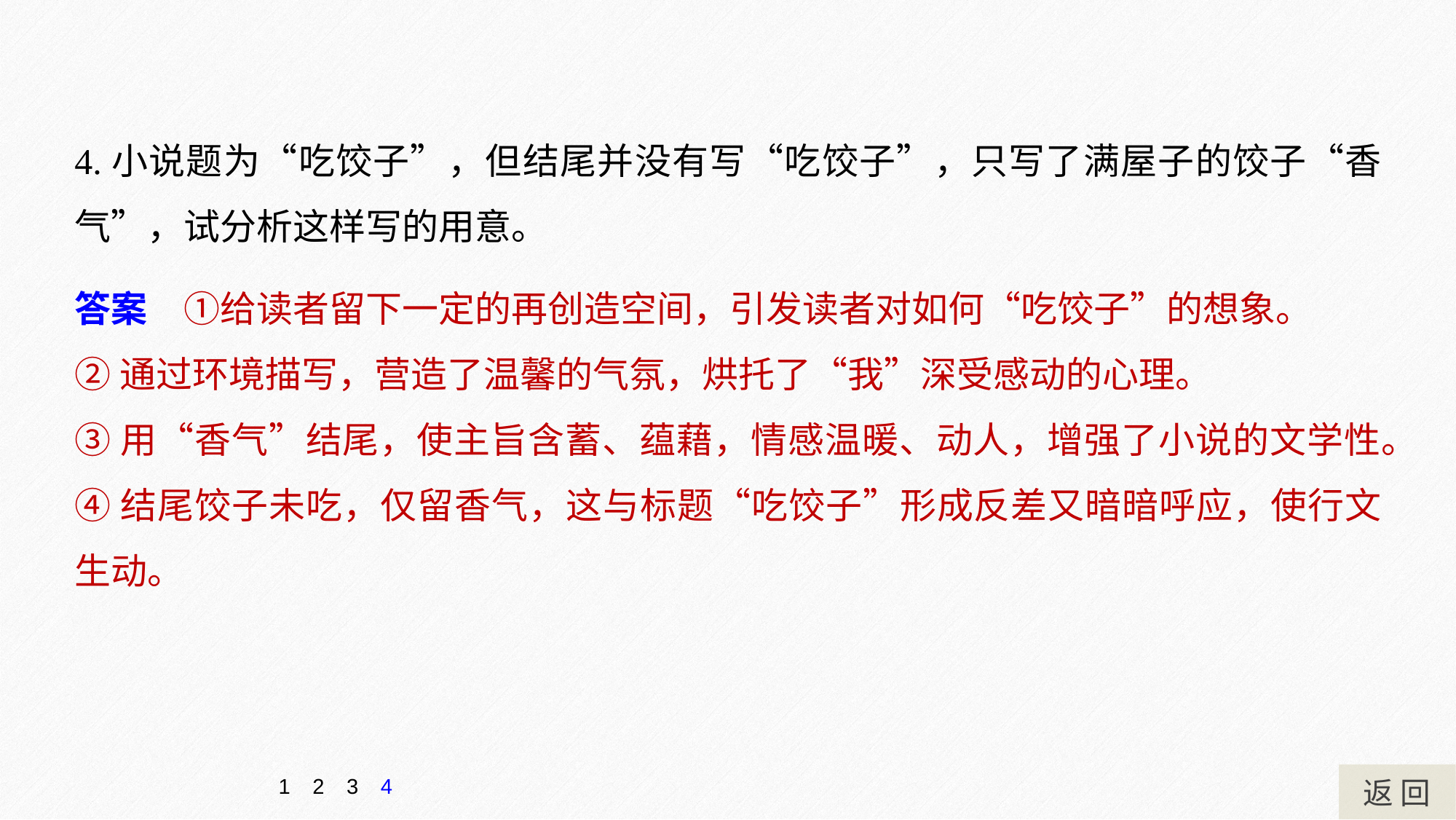

4.小说题为“吃饺子”，但结尾并没有写“吃饺子”，只写了满屋子的饺子“香气”，试分析这样写的用意。
答案　①给读者留下一定的再创造空间，引发读者对如何“吃饺子”的想象。
②通过环境描写，营造了温馨的气氛，烘托了“我”深受感动的心理。
③用“香气”结尾，使主旨含蓄、蕴藉，情感温暖、动人，增强了小说的文学性。
④结尾饺子未吃，仅留香气，这与标题“吃饺子”形成反差又暗暗呼应，使行文生动。
返 回
1
2
3
4